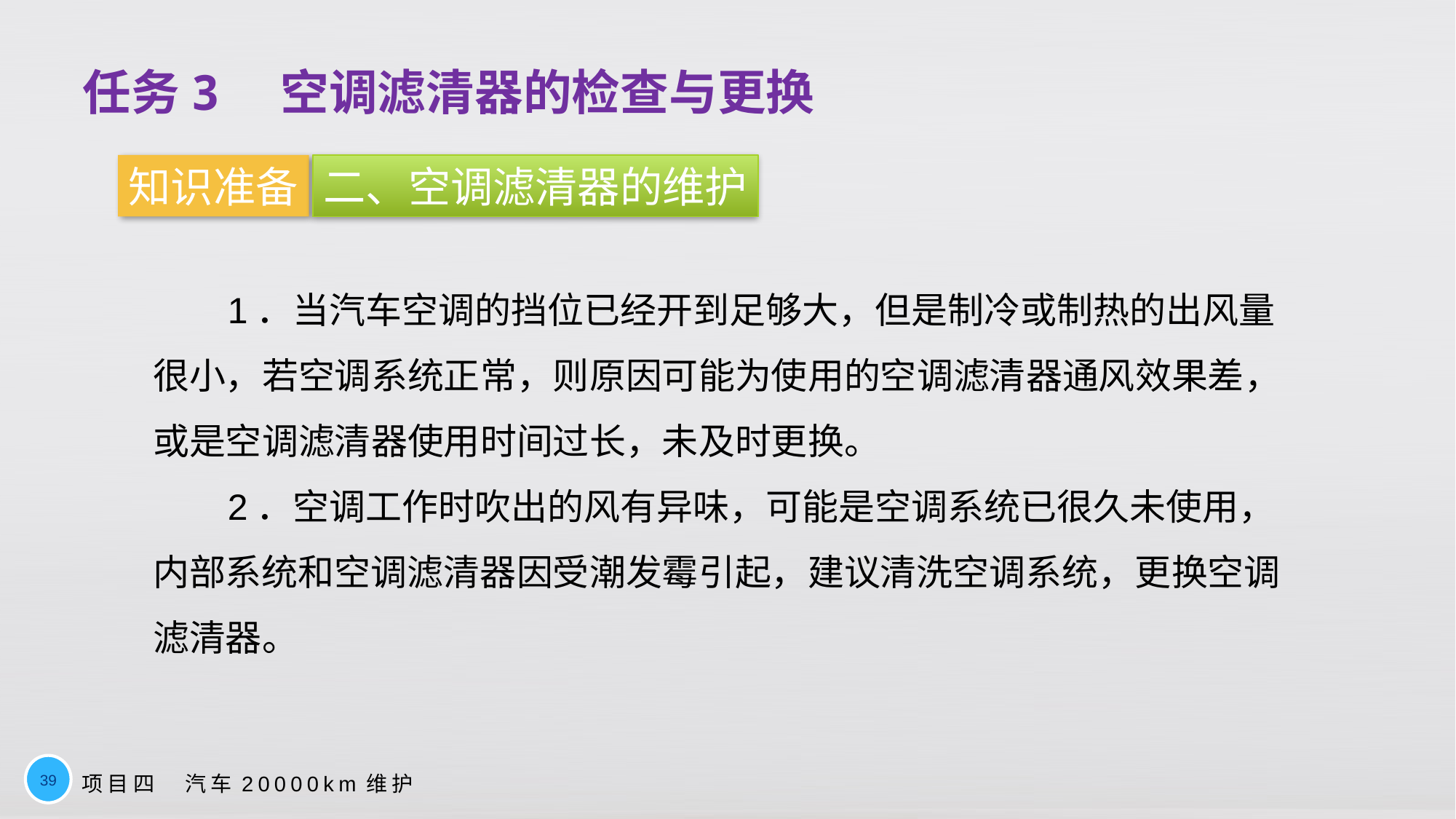

任务3　空调滤清器的检查与更换
知识准备
二、空调滤清器的维护
1．当汽车空调的挡位已经开到足够大，但是制冷或制热的出风量很小，若空调系统正常，则原因可能为使用的空调滤清器通风效果差，或是空调滤清器使用时间过长，未及时更换。
2．空调工作时吹出的风有异味，可能是空调系统已很久未使用，内部系统和空调滤清器因受潮发霉引起，建议清洗空调系统，更换空调滤清器。
39